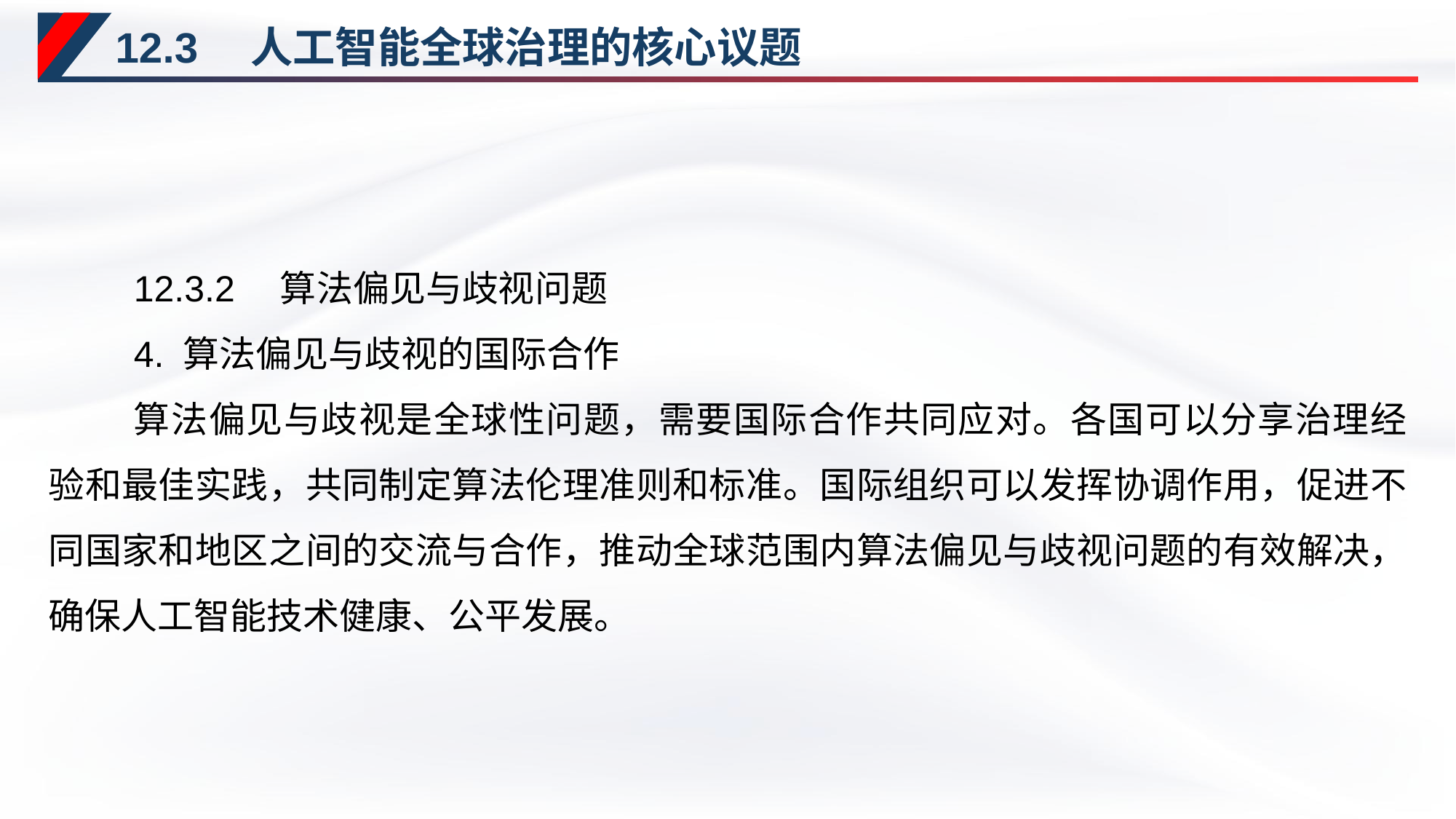

# 12.3　人工智能全球治理的核心议题
12.3.2　算法偏见与歧视问题
4. 算法偏见与歧视的国际合作
算法偏见与歧视是全球性问题，需要国际合作共同应对。各国可以分享治理经验和最佳实践，共同制定算法伦理准则和标准。国际组织可以发挥协调作用，促进不同国家和地区之间的交流与合作，推动全球范围内算法偏见与歧视问题的有效解决，确保人工智能技术健康、公平发展。